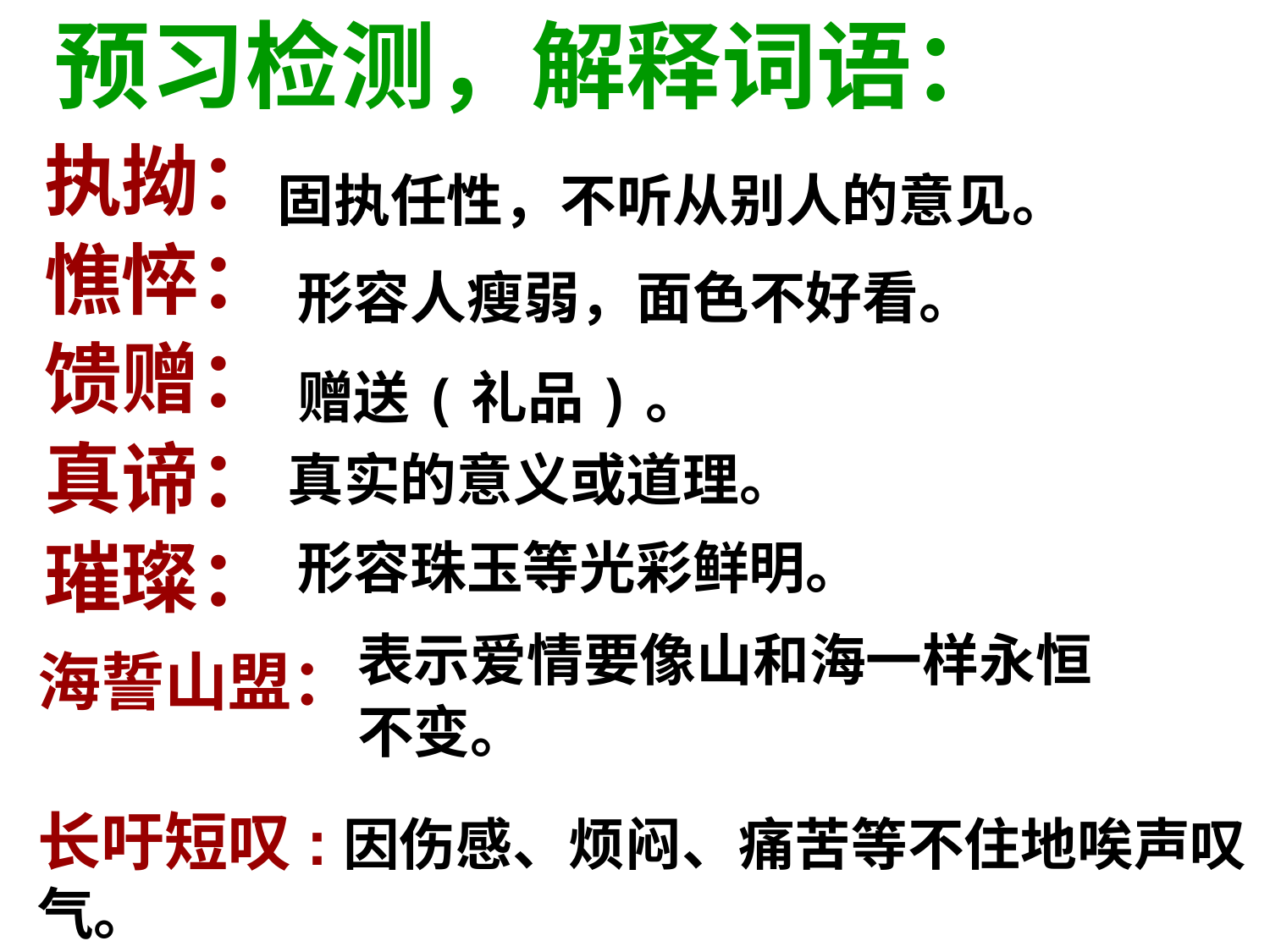

预习检测，解释词语：
执拗：
憔悴：
馈赠：
真谛：
璀璨：
固执任性，不听从别人的意见。
形容人瘦弱，面色不好看。
赠送(礼品)。
真实的意义或道理。
形容珠玉等光彩鲜明。
表示爱情要像山和海一样永恒
不变。
海誓山盟：
长吁短叹:因伤感、烦闷、痛苦等不住地唉声叹气。
：